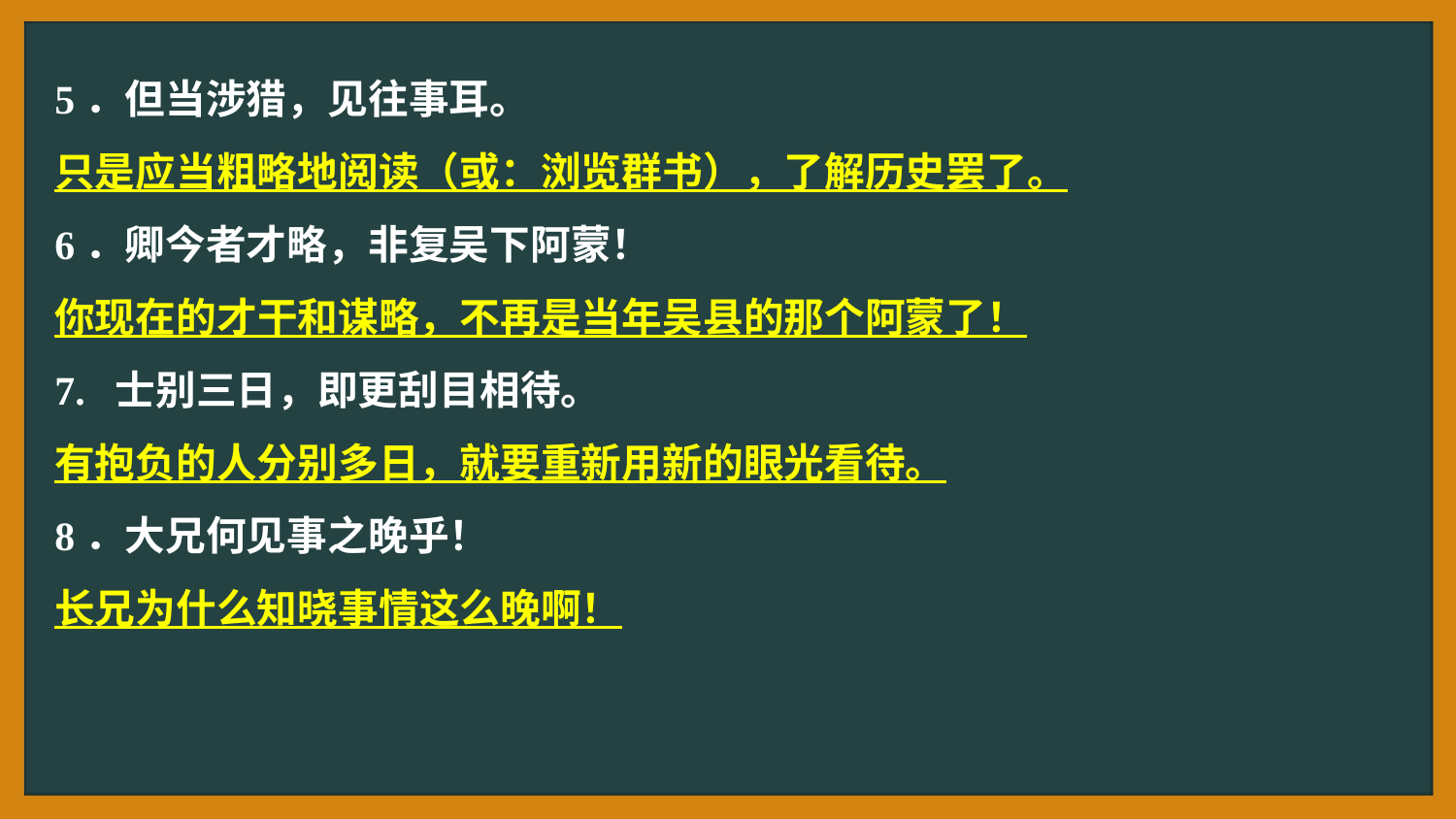

5．但当涉猎，见往事耳。
只是应当粗略地阅读（或：浏览群书），了解历史罢了。
6．卿今者才略，非复吴下阿蒙！
你现在的才干和谋略，不再是当年吴县的那个阿蒙了！
7.  士别三日，即更刮目相待。
有抱负的人分别多日，就要重新用新的眼光看待。
8．大兄何见事之晚乎！
长兄为什么知晓事情这么晚啊！